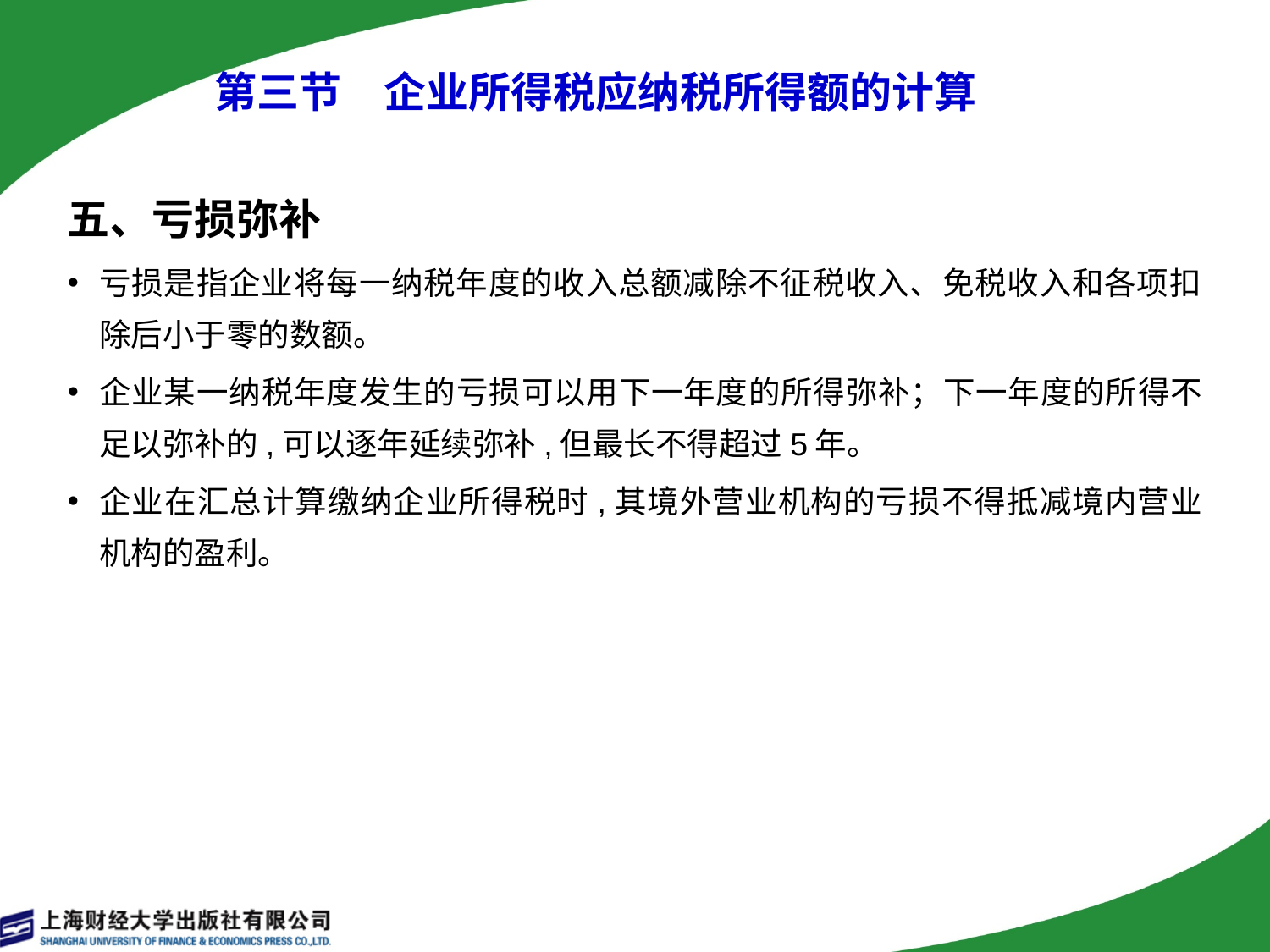

# 第三节　企业所得税应纳税所得额的计算
五、亏损弥补
亏损是指企业将每一纳税年度的收入总额减除不征税收入、免税收入和各项扣除后小于零的数额。
企业某一纳税年度发生的亏损可以用下一年度的所得弥补；下一年度的所得不足以弥补的,可以逐年延续弥补,但最长不得超过5年。
企业在汇总计算缴纳企业所得税时,其境外营业机构的亏损不得抵减境内营业机构的盈利。